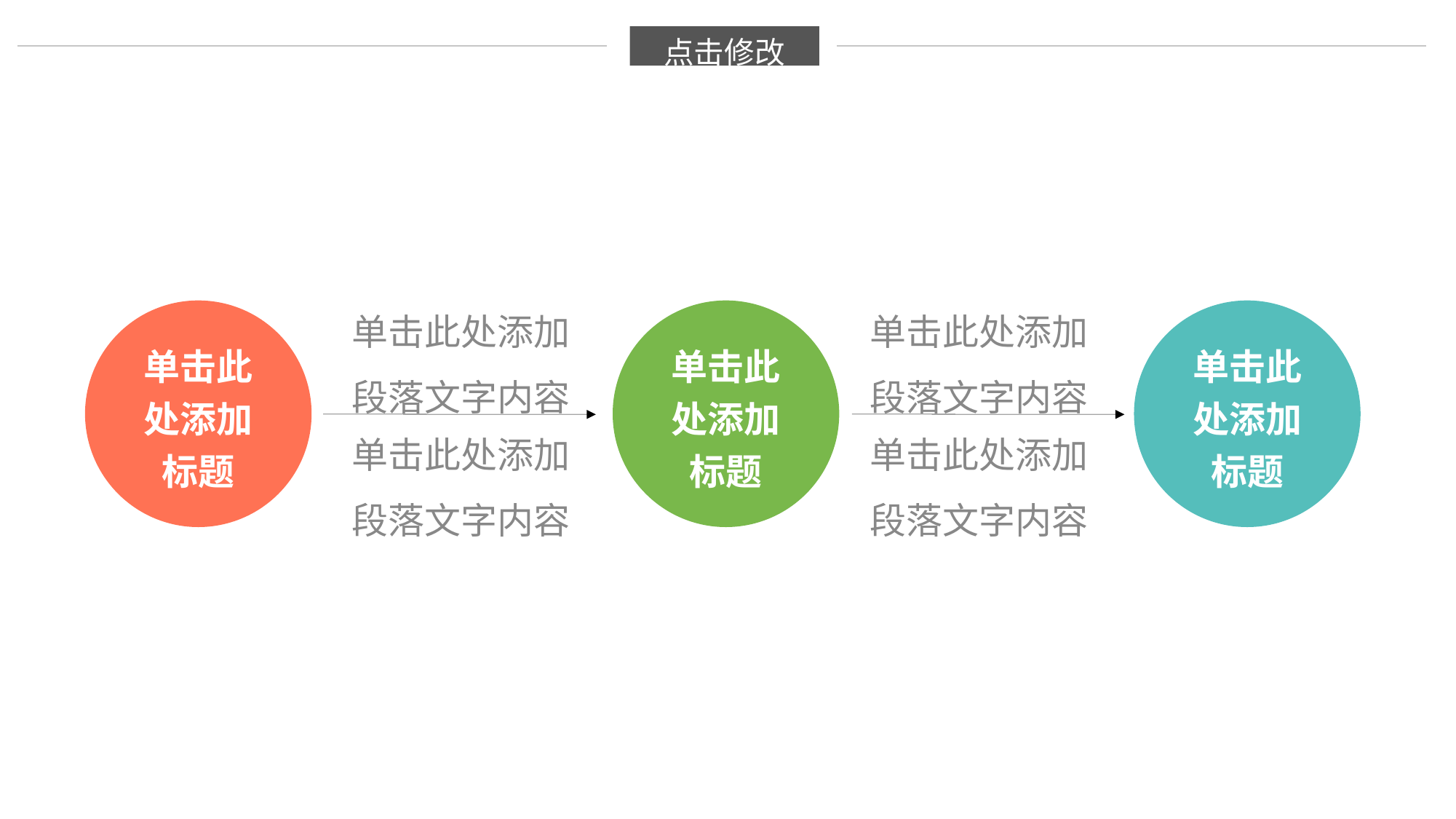

点击修改
单击此处添加
段落文字内容
单击此处添加
段落文字内容
单击此处添加标题
单击此处添加标题
单击此处添加标题
单击此处添加
段落文字内容

单击此处添加
段落文字内容